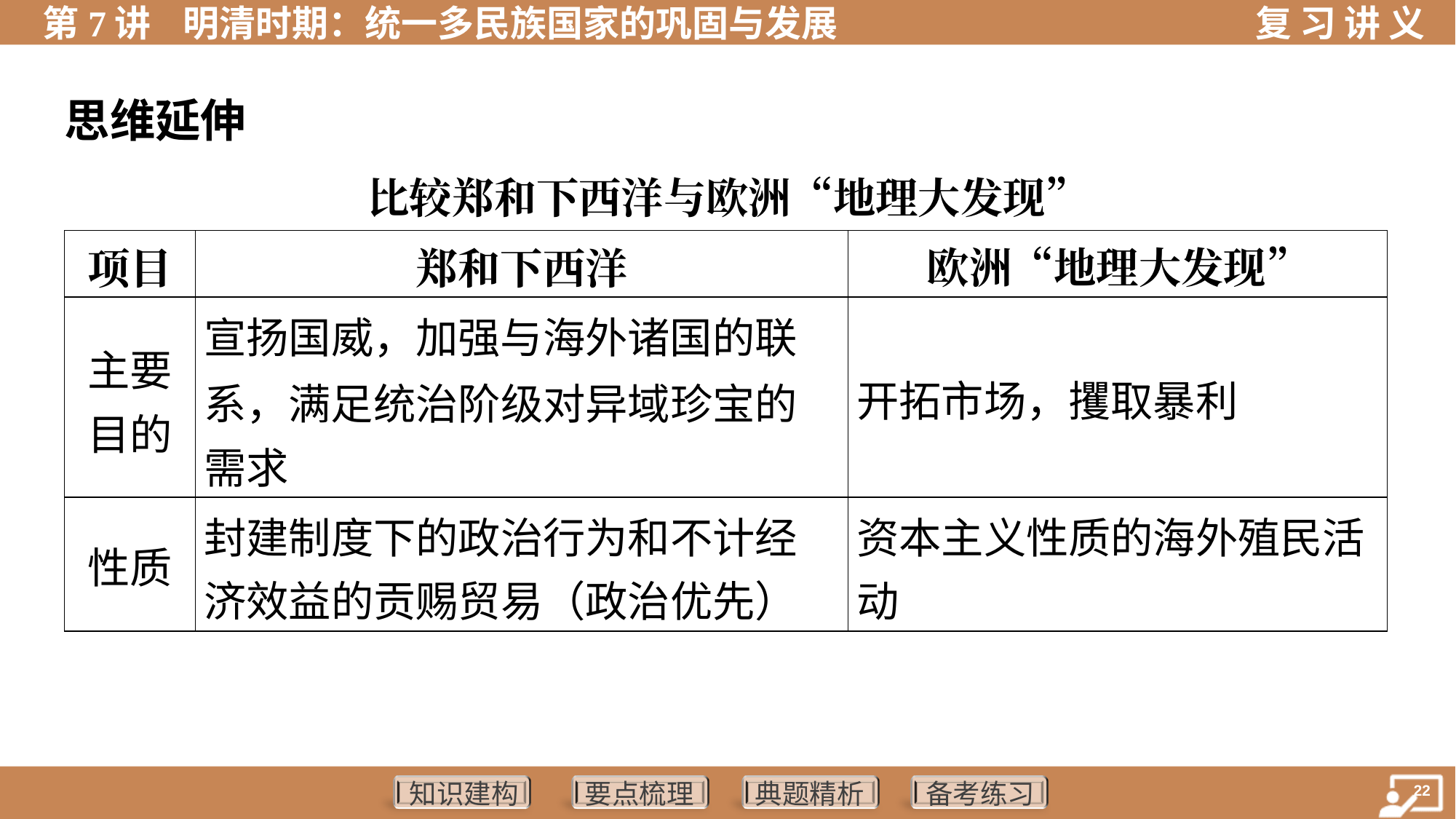

思维延伸
比较郑和下西洋与欧洲“地理大发现”
| 项目 | 郑和下西洋 | 欧洲“地理大发现” |
| --- | --- | --- |
| 主要 目的 | 宣扬国威，加强与海外诸国的联 系，满足统治阶级对异域珍宝的 需求 | 开拓市场，攫取暴利 |
| 性质 | 封建制度下的政治行为和不计经 济效益的贡赐贸易（政治优先） | 资本主义性质的海外殖民活 动 |